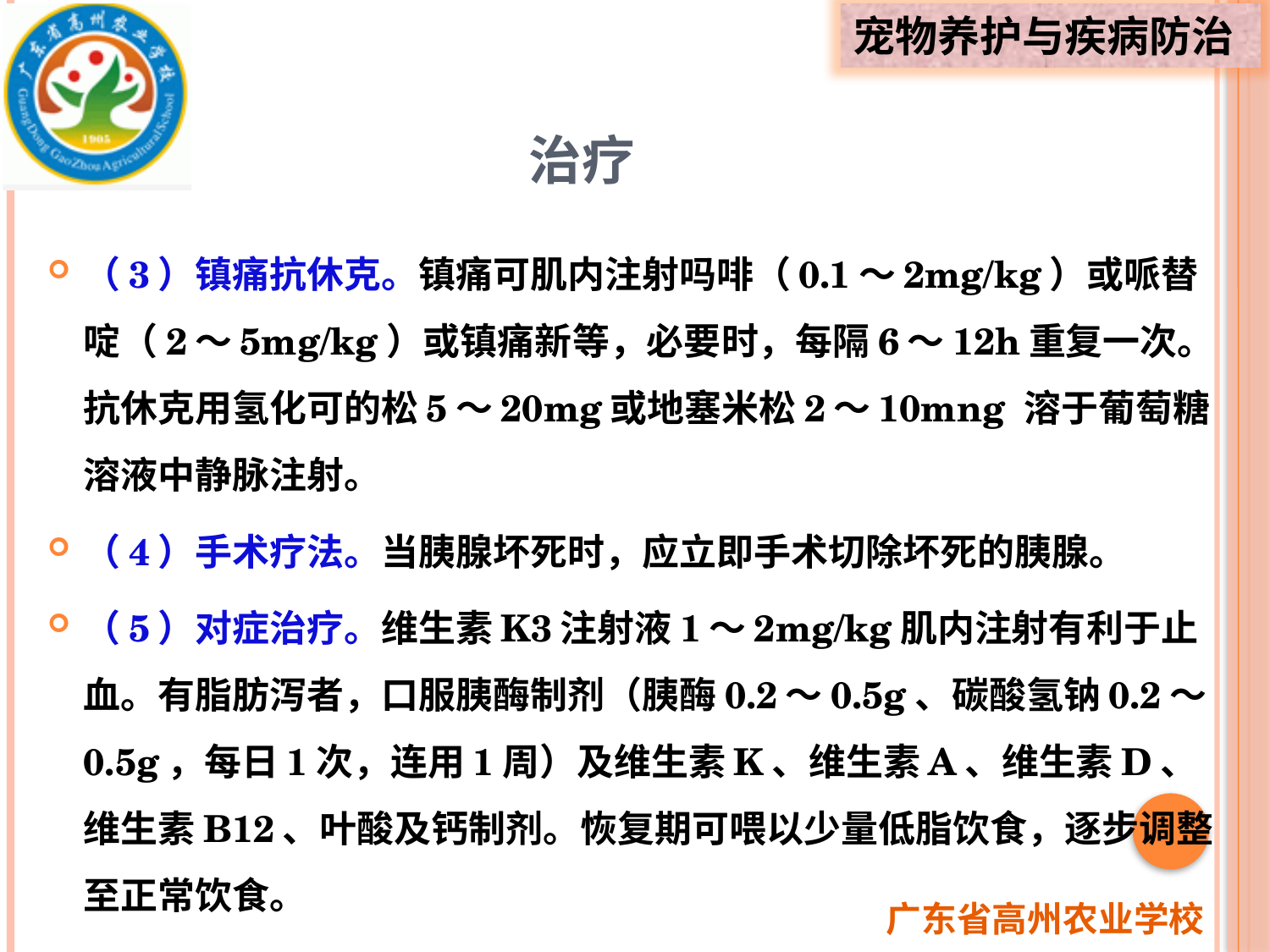

# 治疗
（3）镇痛抗休克。镇痛可肌内注射吗啡（0.1～2mg/kg）或哌替啶（2～5mg/kg）或镇痛新等，必要时，每隔6～12h重复一次。抗休克用氢化可的松5～20mg或地塞米松2～10mng 溶于葡萄糖溶液中静脉注射。
（4）手术疗法。当胰腺坏死时，应立即手术切除坏死的胰腺。
（5）对症治疗。维生素K3注射液1～2mg/kg肌内注射有利于止血。有脂肪泻者，口服胰酶制剂（胰酶0.2～0.5g、碳酸氢钠0.2～0.5g，每日1次，连用1周）及维生素K、维生素A、维生素D、维生素B12、叶酸及钙制剂。恢复期可喂以少量低脂饮食，逐步调整至正常饮食。